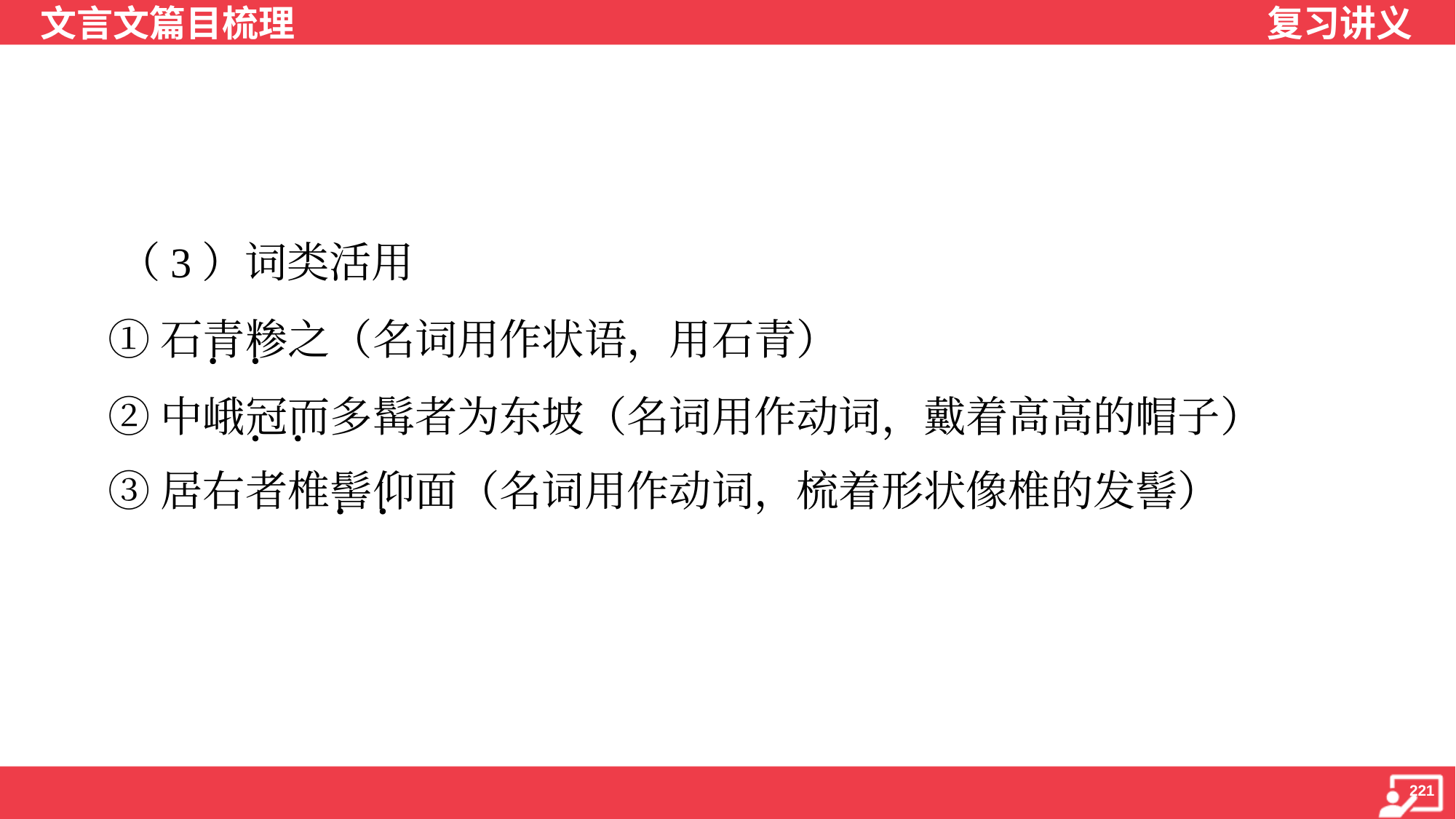

（3）词类活用
    ①石青糁之（名词用作状语，用石青）
    ②中峨冠而多髯者为东坡（名词用作动词，戴着高高的帽子）
    ③居右者椎髻仰面（名词用作动词，梳着形状像椎的发髻）